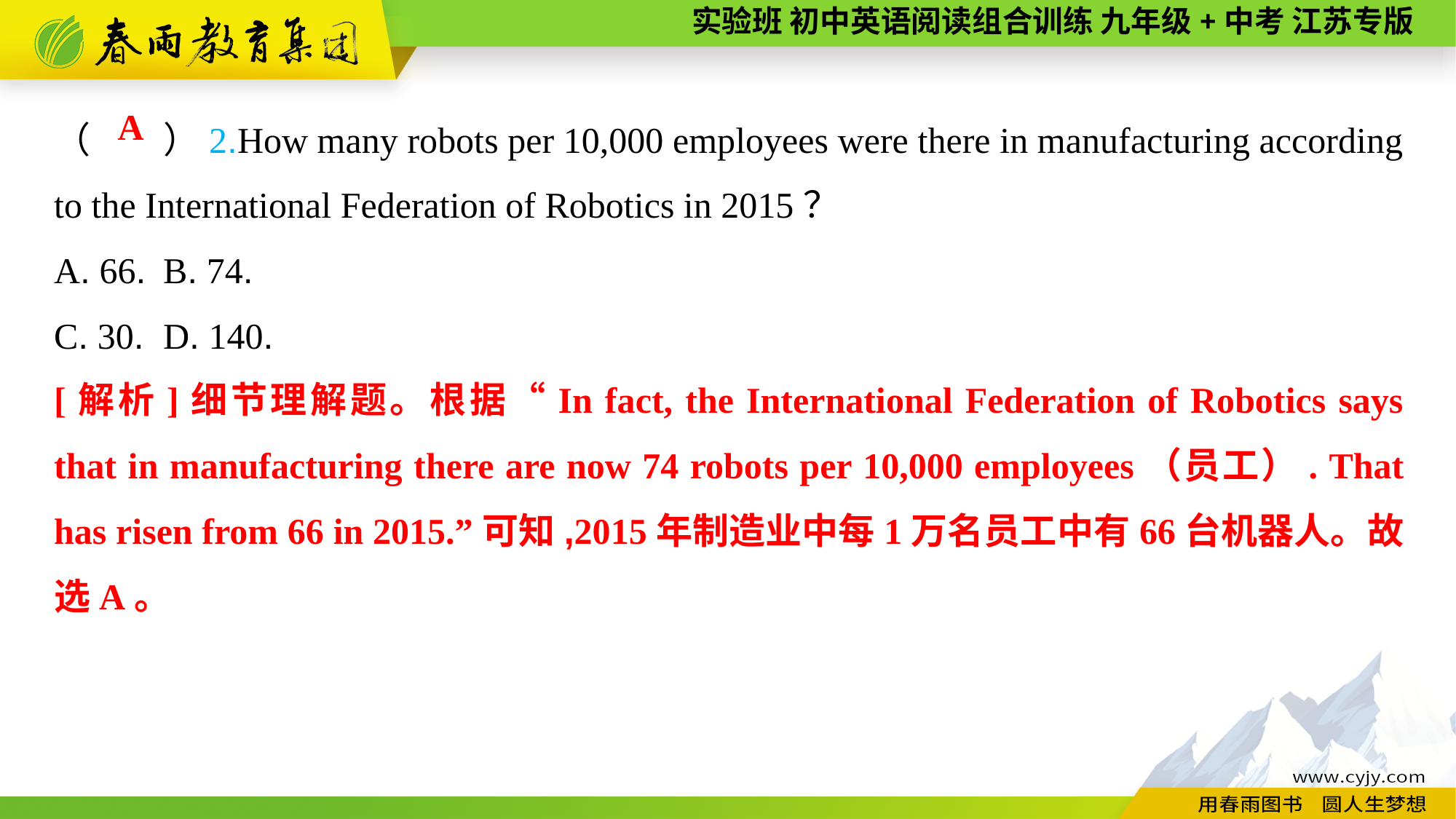

（　　）2.How many robots per 10,000 employees were there in manufacturing according to the International Federation of Robotics in 2015？
A. 66.	B. 74.
C. 30.	D. 140.
A
[解析]细节理解题。根据“In fact, the International Federation of Robotics says that in manufacturing there are now 74 robots per 10,000 employees（员工）. That has risen from 66 in 2015.”可知,2015年制造业中每1万名员工中有66台机器人。故选A。